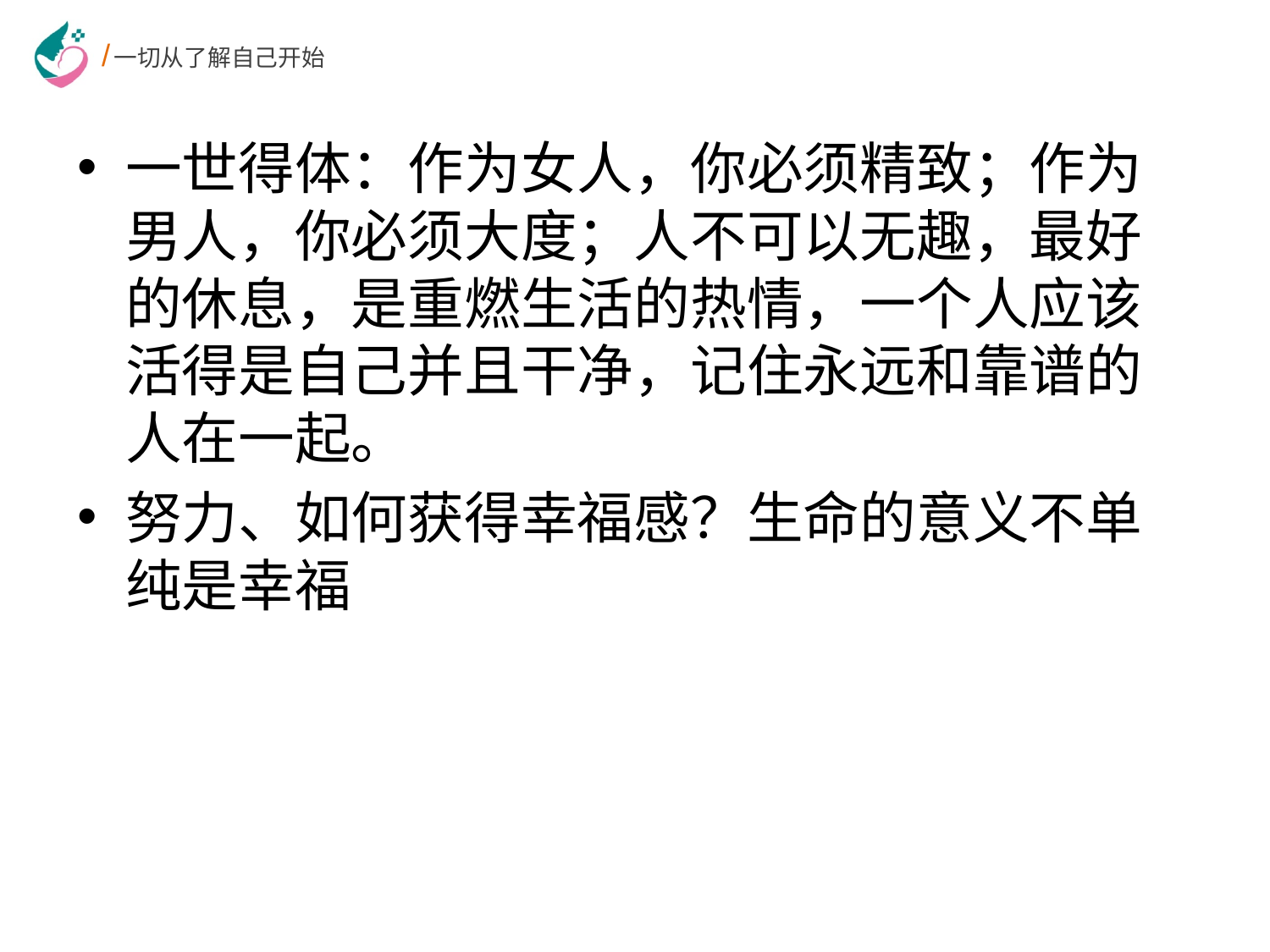

一世得体：作为女人，你必须精致；作为男人，你必须大度；人不可以无趣，最好的休息，是重燃生活的热情，一个人应该活得是自己并且干净，记住永远和靠谱的人在一起。
努力、如何获得幸福感？生命的意义不单纯是幸福